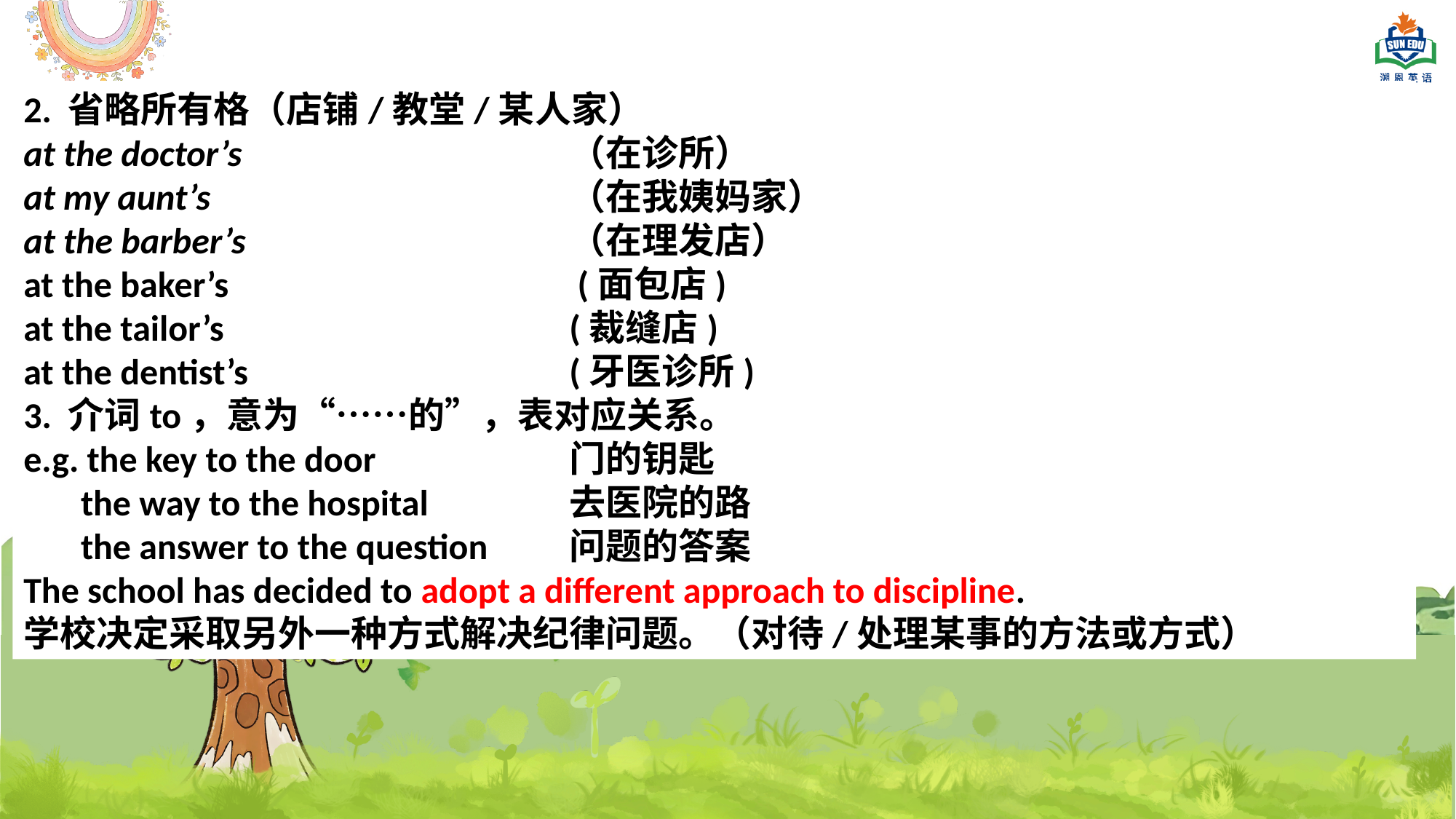

2. 省略所有格（店铺/教堂/某人家）
at the doctor’s			（在诊所）
at my aunt’s				（在我姨妈家）
at the barber’s			（在理发店）
at the baker’s				 (面包店)
at the tailor’s 				(裁缝店)
at the dentist’s 			(牙医诊所)
3. 介词to，意为“……的”，表对应关系。
e.g. the key to the door		门的钥匙
       the way to the hospital		去医院的路
       the answer to the question	问题的答案
The school has decided to adopt a different approach to discipline.
学校决定采取另外一种方式解决纪律问题。（对待/处理某事的方法或方式）